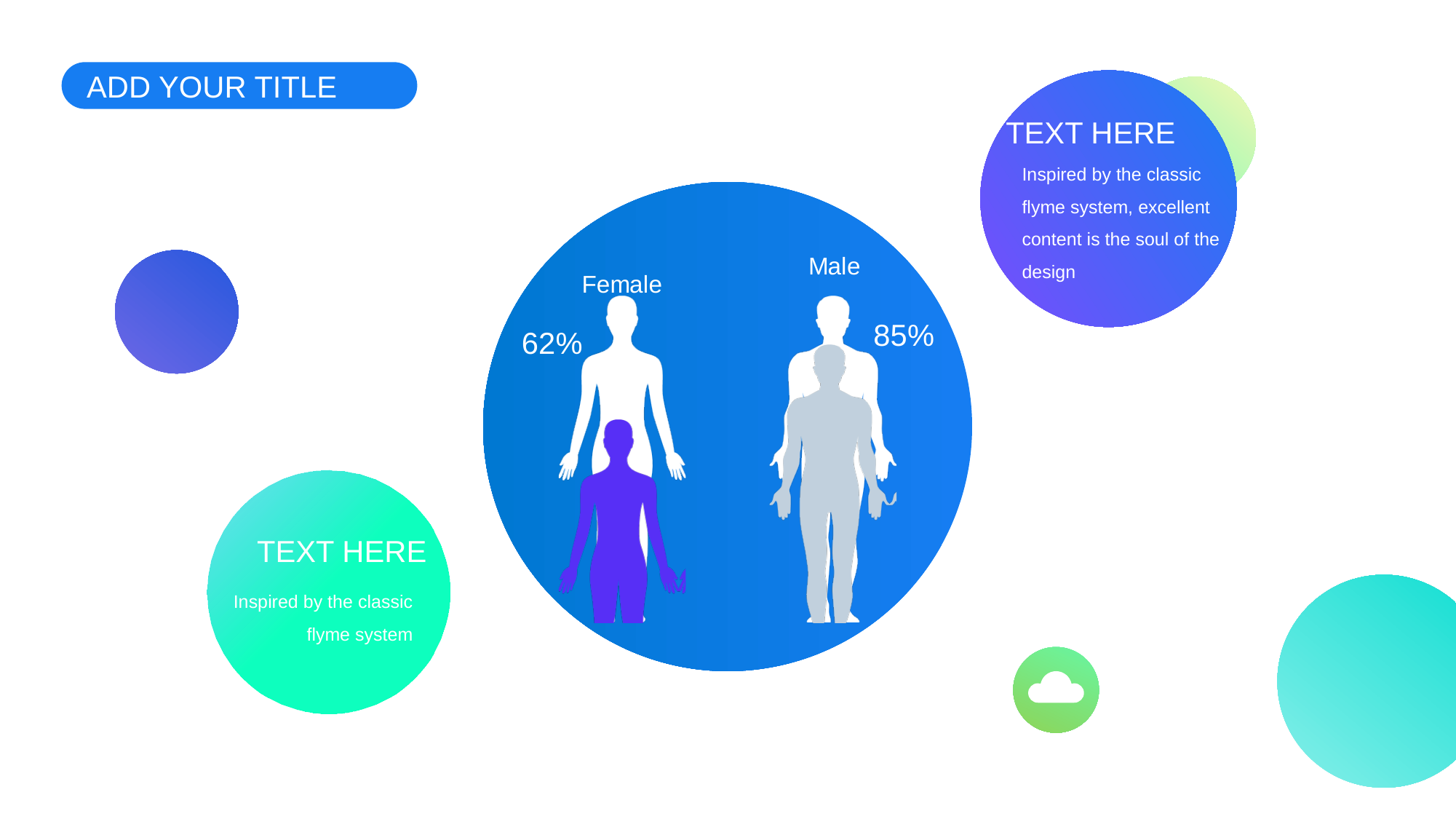

ADD YOUR TITLE HERE

TEXT HERE
Inspired by the classic flyme system, excellent content is the soul of the design

### Chart

| Category | 系列 1 | 系列 2 |
|---|---|---|
| Female | 1.0 | 0.62 |
| Male | 1.0 | 0.85 |

TEXT HERE
Inspired by the classic flyme system